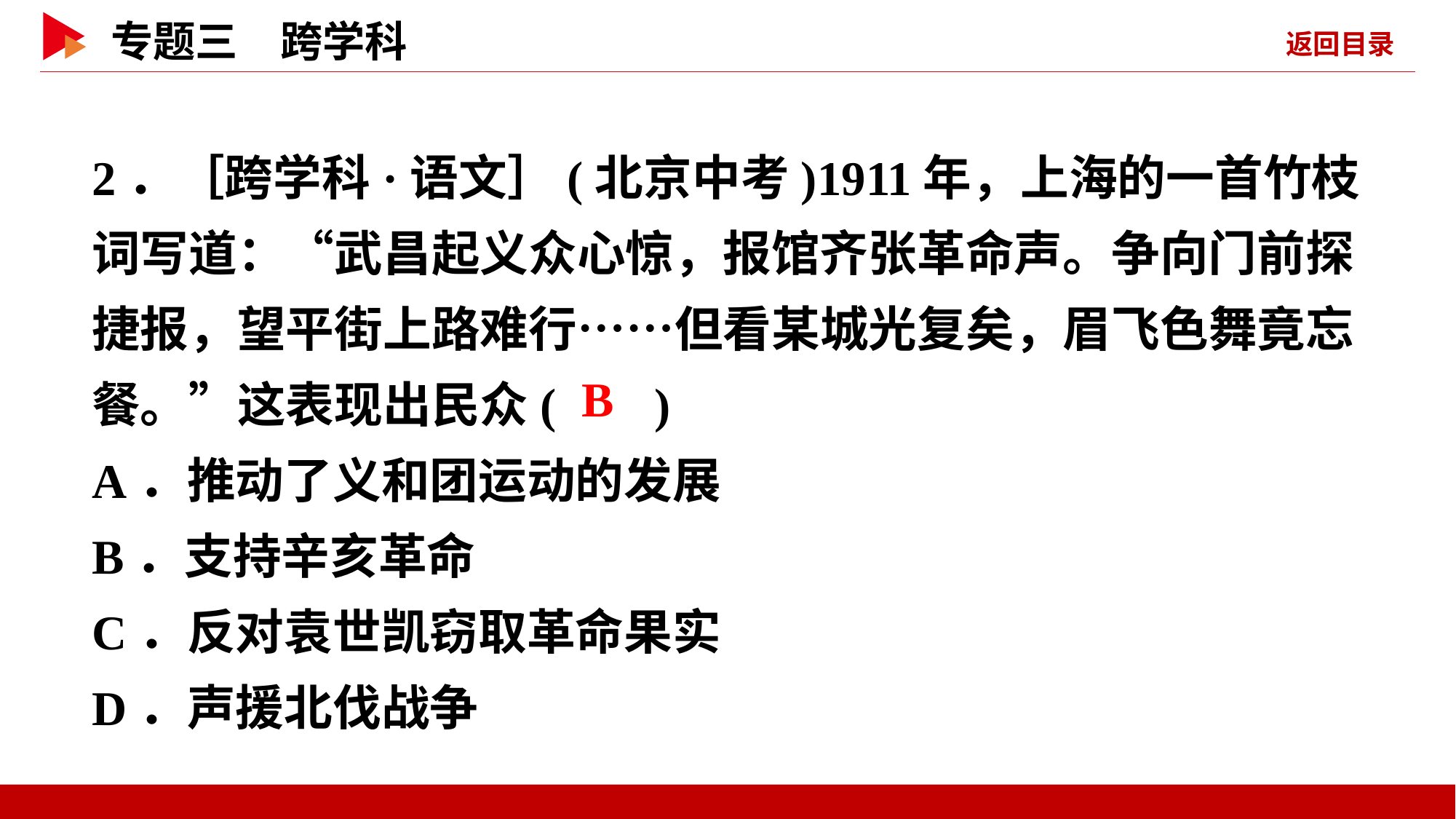

2．［跨学科·语文］(北京中考)1911年，上海的一首竹枝词写道：“武昌起义众心惊，报馆齐张革命声。争向门前探捷报，望平街上路难行……但看某城光复矣，眉飞色舞竟忘餐。”这表现出民众(        )
A．推动了义和团运动的发展
B．支持辛亥革命
C．反对袁世凯窃取革命果实
D．声援北伐战争
   B